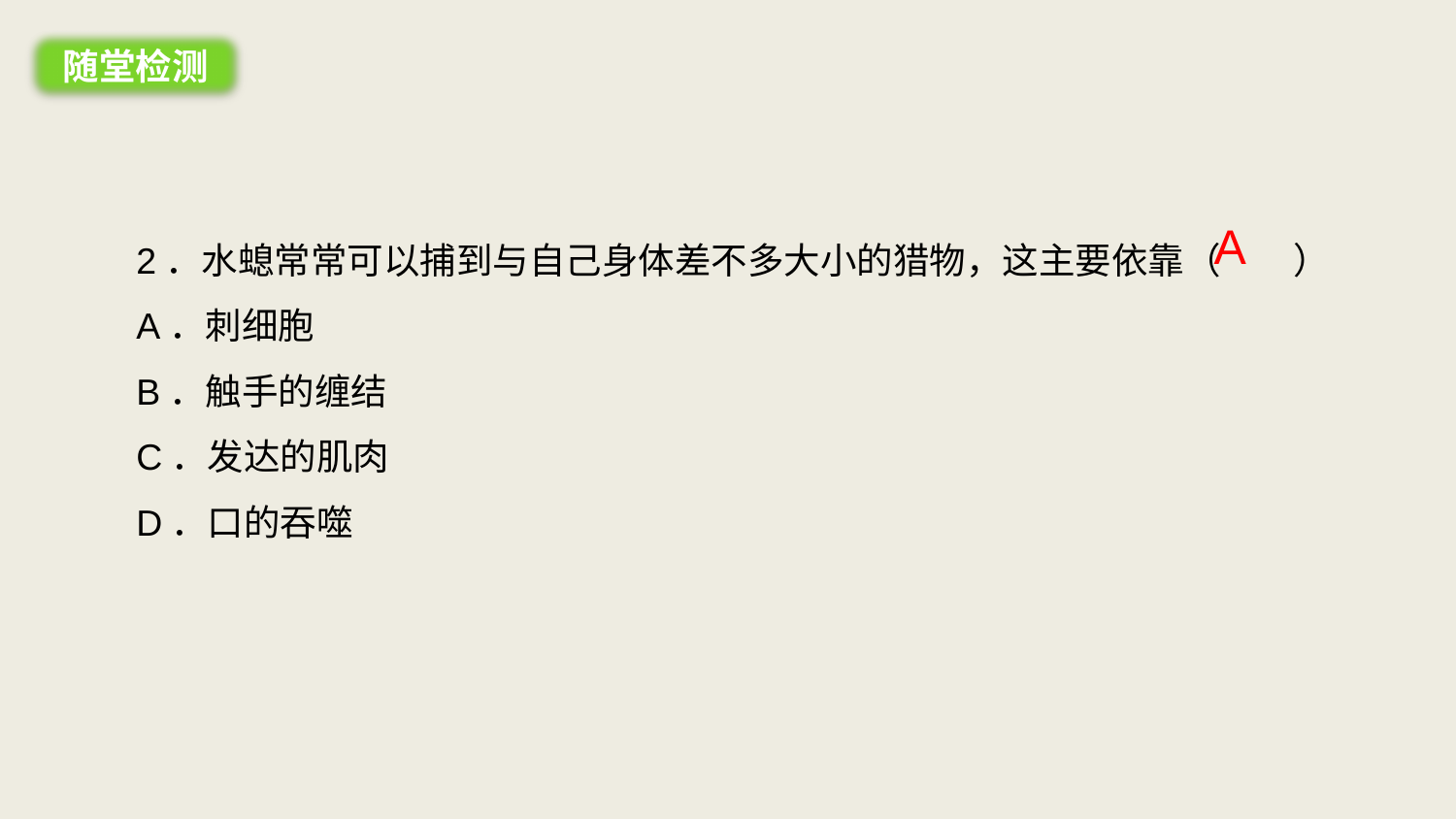

随堂检测
A
2．水螅常常可以捕到与自己身体差不多大小的猎物，这主要依靠（　　）
A．刺细胞
B．触手的缠结
C．发达的肌肉
D．口的吞噬